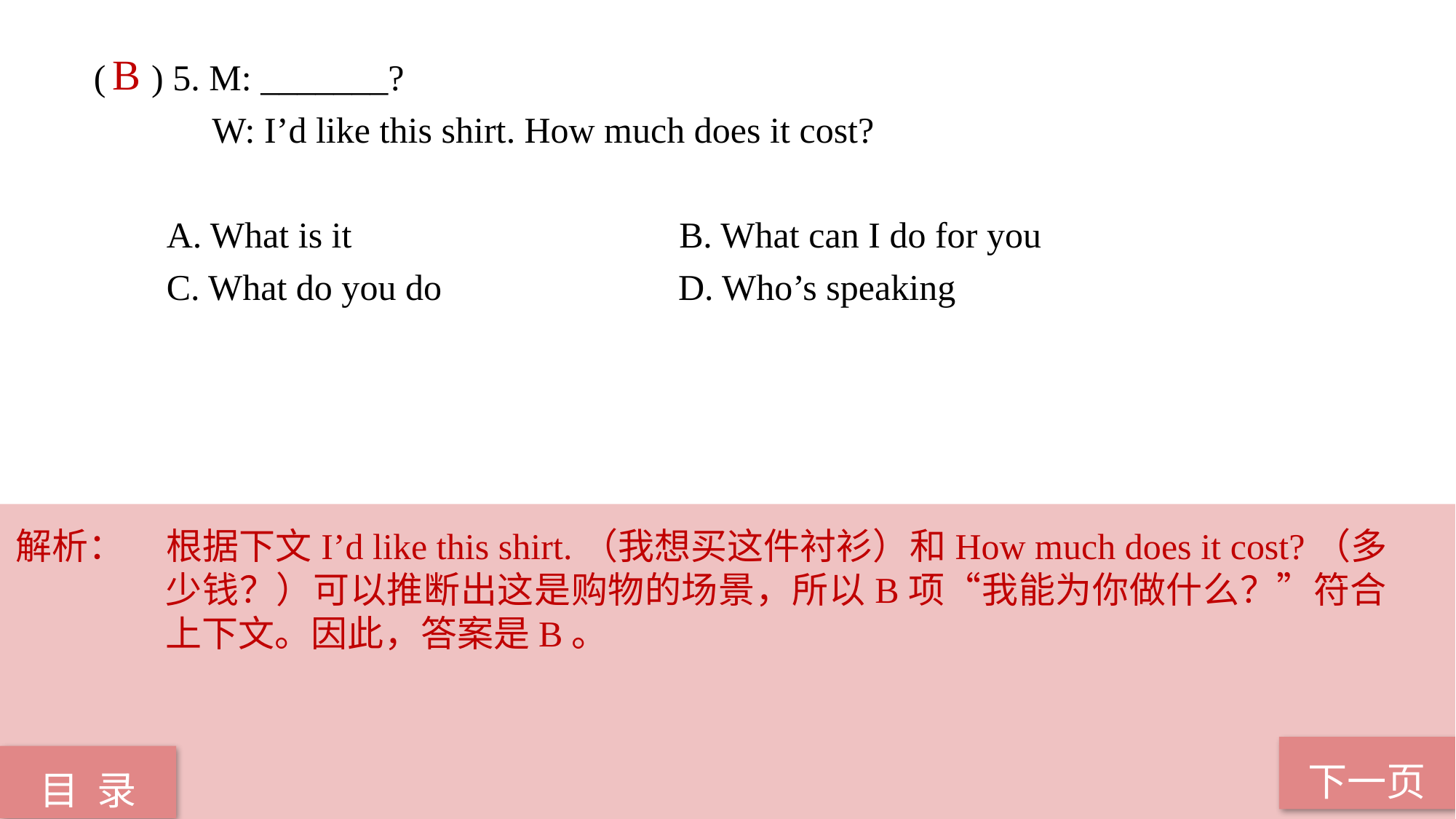

(     ) 5. M: _______?
             W: I’d like this shirt. How much does it cost?

        A. What is it                                    B. What can I do for you
        C. What do you do                          D. Who’s speaking
B
解析：	根据下文I’d like this shirt.（我想买这件衬衫）和How much does it cost?（多少钱？）可以推断出这是购物的场景，所以B项“我能为你做什么？”符合上下文。因此，答案是B。
下一页